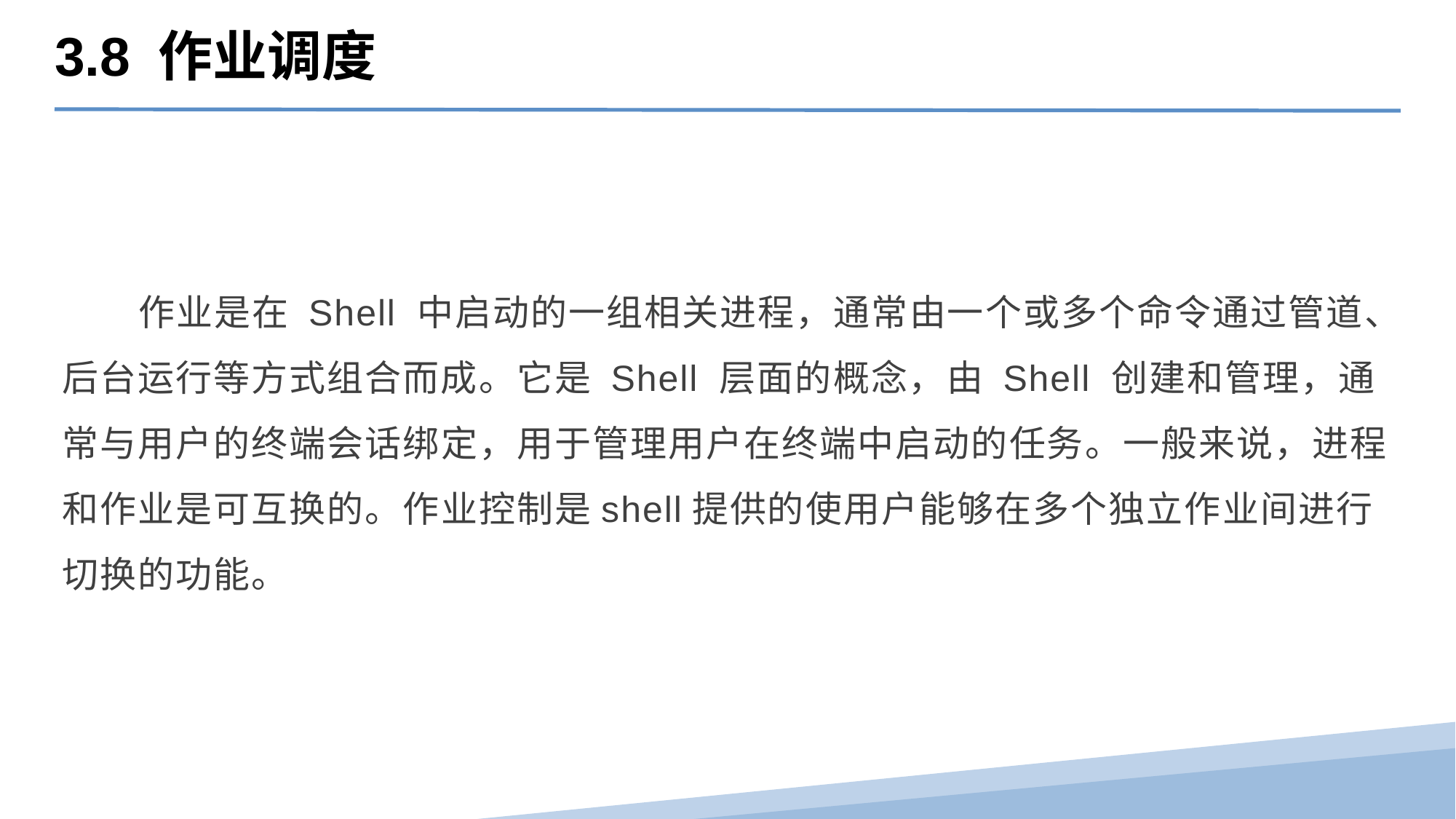

3.8 作业调度
       作业是在 Shell 中启动的一组相关进程，通常由一个或多个命令通过管道、后台运行等方式组合而成。它是 Shell 层面的概念，由 Shell 创建和管理，通常与用户的终端会话绑定，用于管理用户在终端中启动的任务。一般来说，进程和作业是可互换的。作业控制是shell提供的使用户能够在多个独立作业间进行切换的功能。